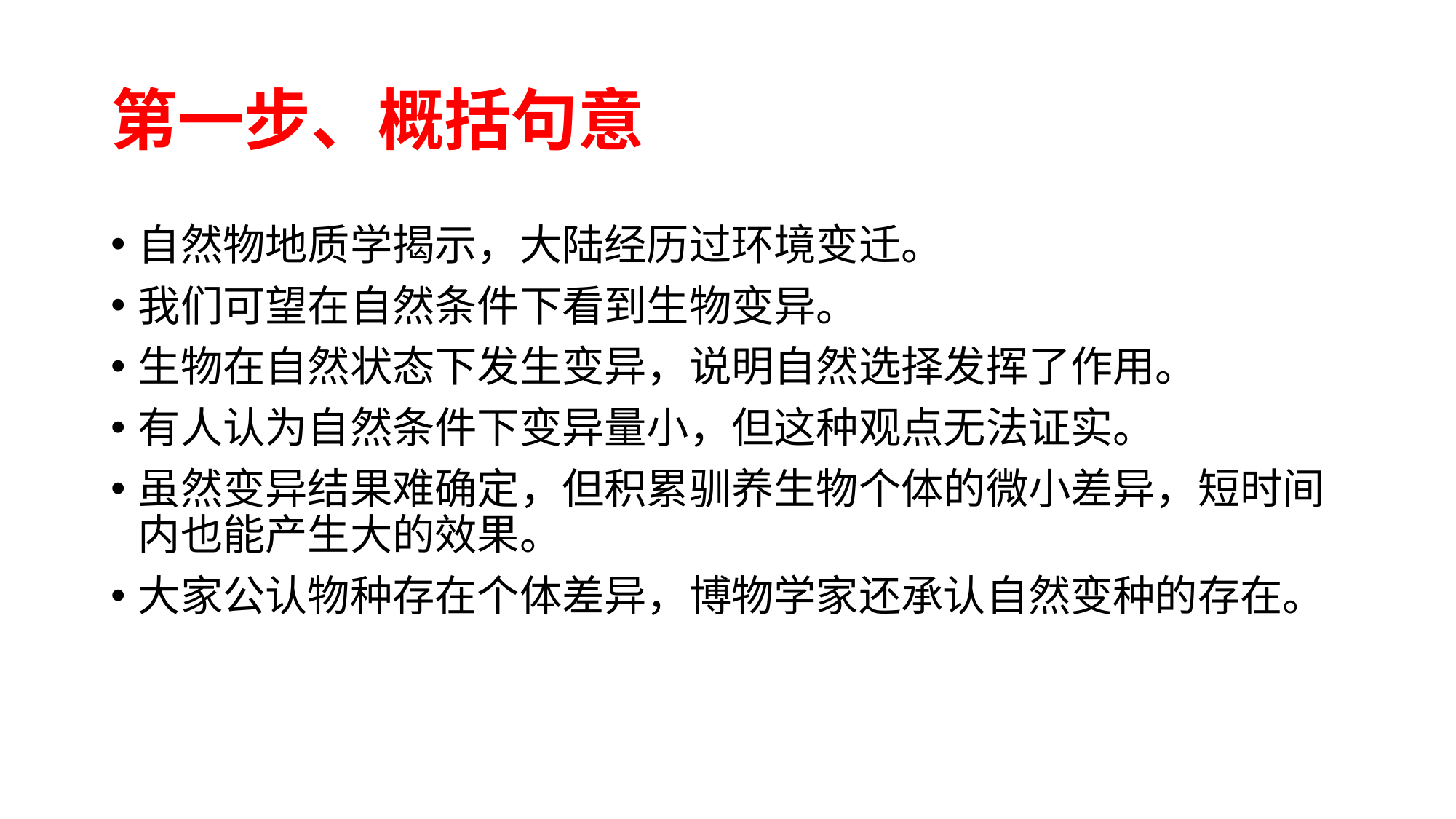

# 第一步、概括句意
自然物地质学揭示，大陆经历过环境变迁。
我们可望在自然条件下看到生物变异。
生物在自然状态下发生变异，说明自然选择发挥了作用。
有人认为自然条件下变异量小，但这种观点无法证实。
虽然变异结果难确定，但积累驯养生物个体的微小差异，短时间内也能产生大的效果。
大家公认物种存在个体差异，博物学家还承认自然变种的存在。